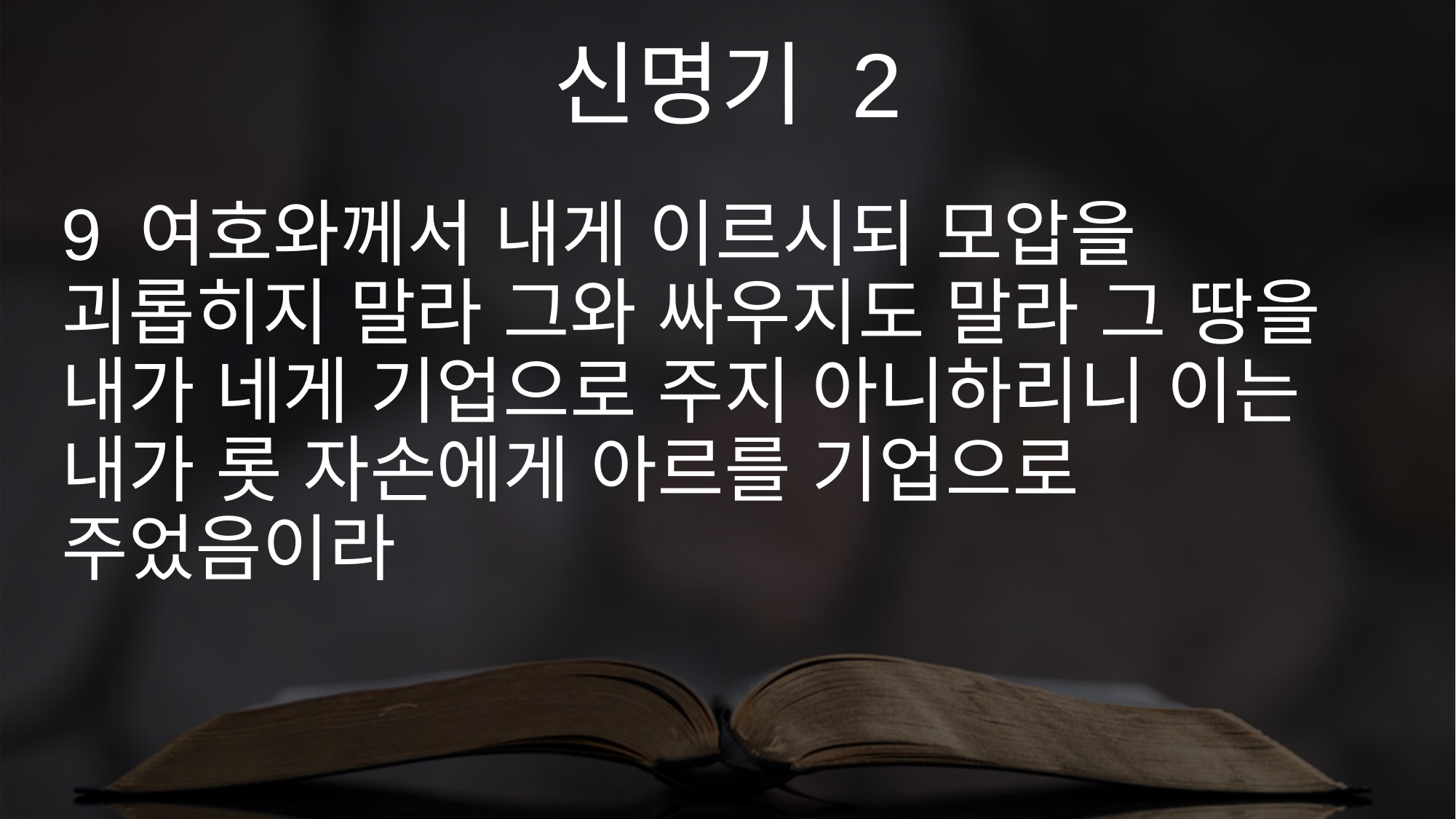

신명기 2
9 여호와께서 내게 이르시되 모압을 괴롭히지 말라 그와 싸우지도 말라 그 땅을 내가 네게 기업으로 주지 아니하리니 이는 내가 롯 자손에게 아르를 기업으로 주었음이라